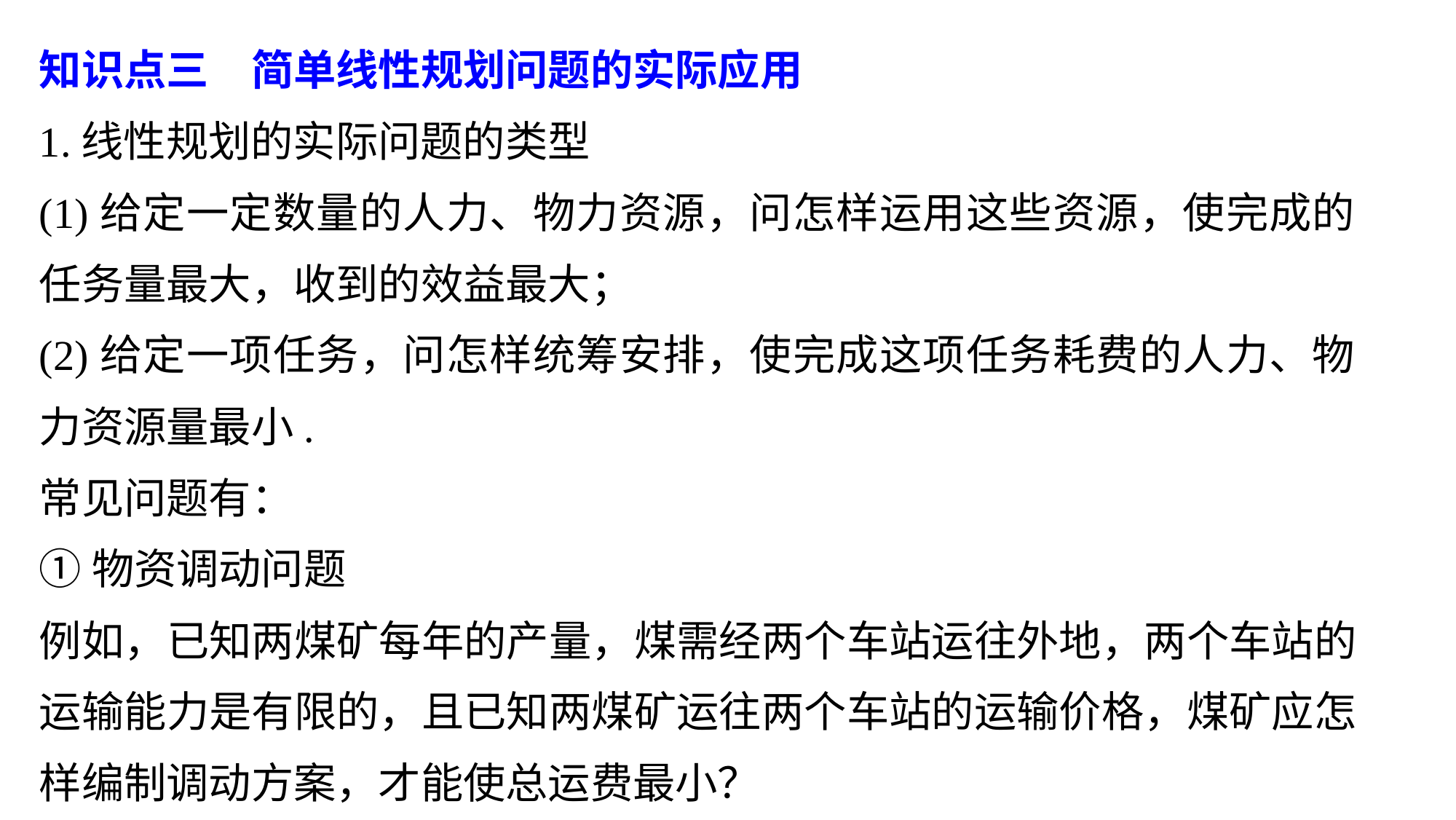

知识点三　简单线性规划问题的实际应用
1.线性规划的实际问题的类型
(1)给定一定数量的人力、物力资源，问怎样运用这些资源，使完成的任务量最大，收到的效益最大；
(2)给定一项任务，问怎样统筹安排，使完成这项任务耗费的人力、物力资源量最小.
常见问题有：
①物资调动问题
例如，已知两煤矿每年的产量，煤需经两个车站运往外地，两个车站的运输能力是有限的，且已知两煤矿运往两个车站的运输价格，煤矿应怎样编制调动方案，才能使总运费最小？